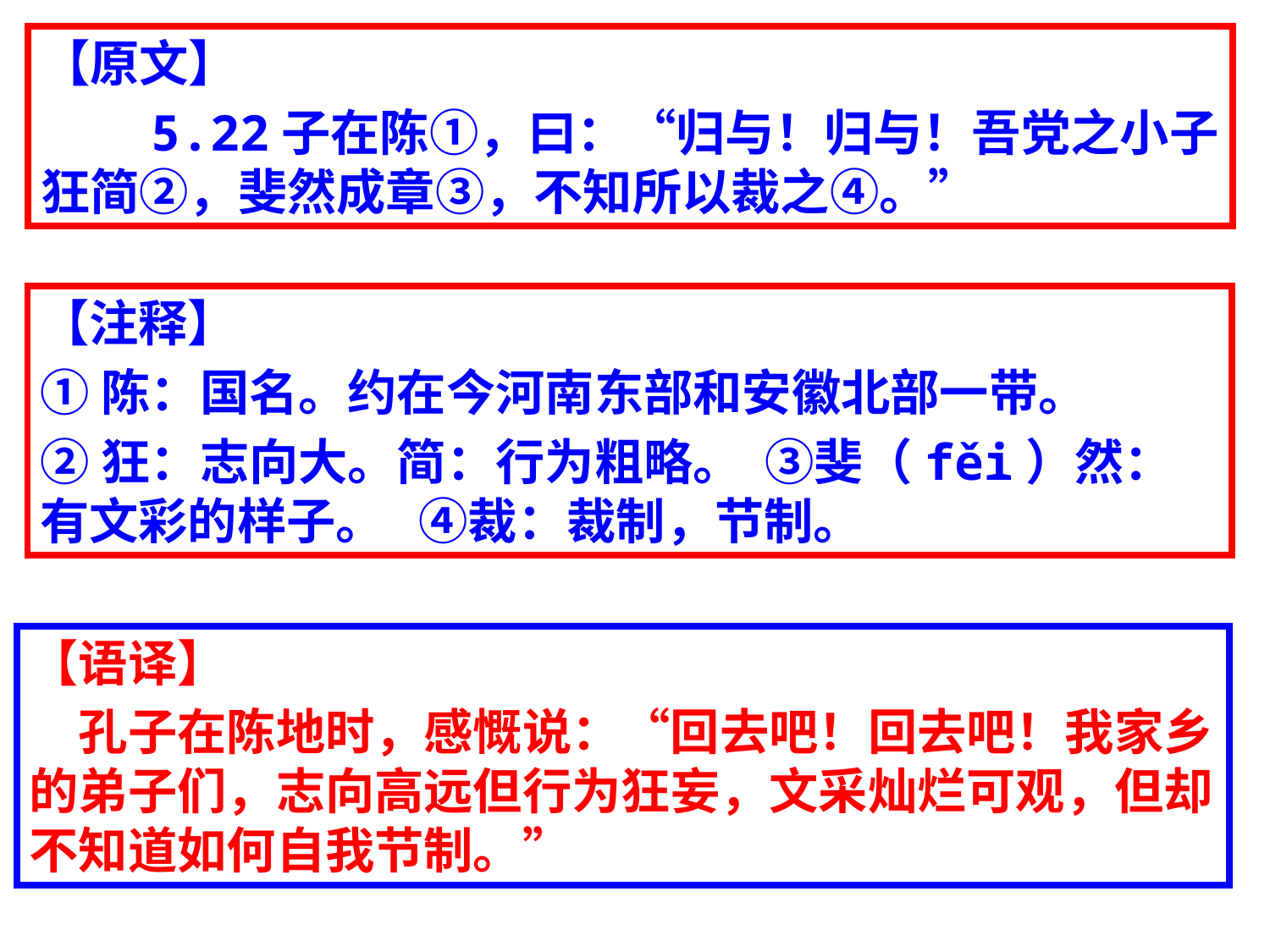

【原文】
　　5.22子在陈①，曰：“归与！归与！吾党之小子狂简②，斐然成章③，不知所以裁之④。”
【注释】
①陈：国名。约在今河南东部和安徽北部一带。
②狂：志向大。简：行为粗略。  ③斐（fěi）然：有文彩的样子。   ④裁：裁制，节制。
【语译】
　孔子在陈地时，感慨说：“回去吧！回去吧！我家乡的弟子们，志向高远但行为狂妄，文采灿烂可观，但却不知道如何自我节制。”